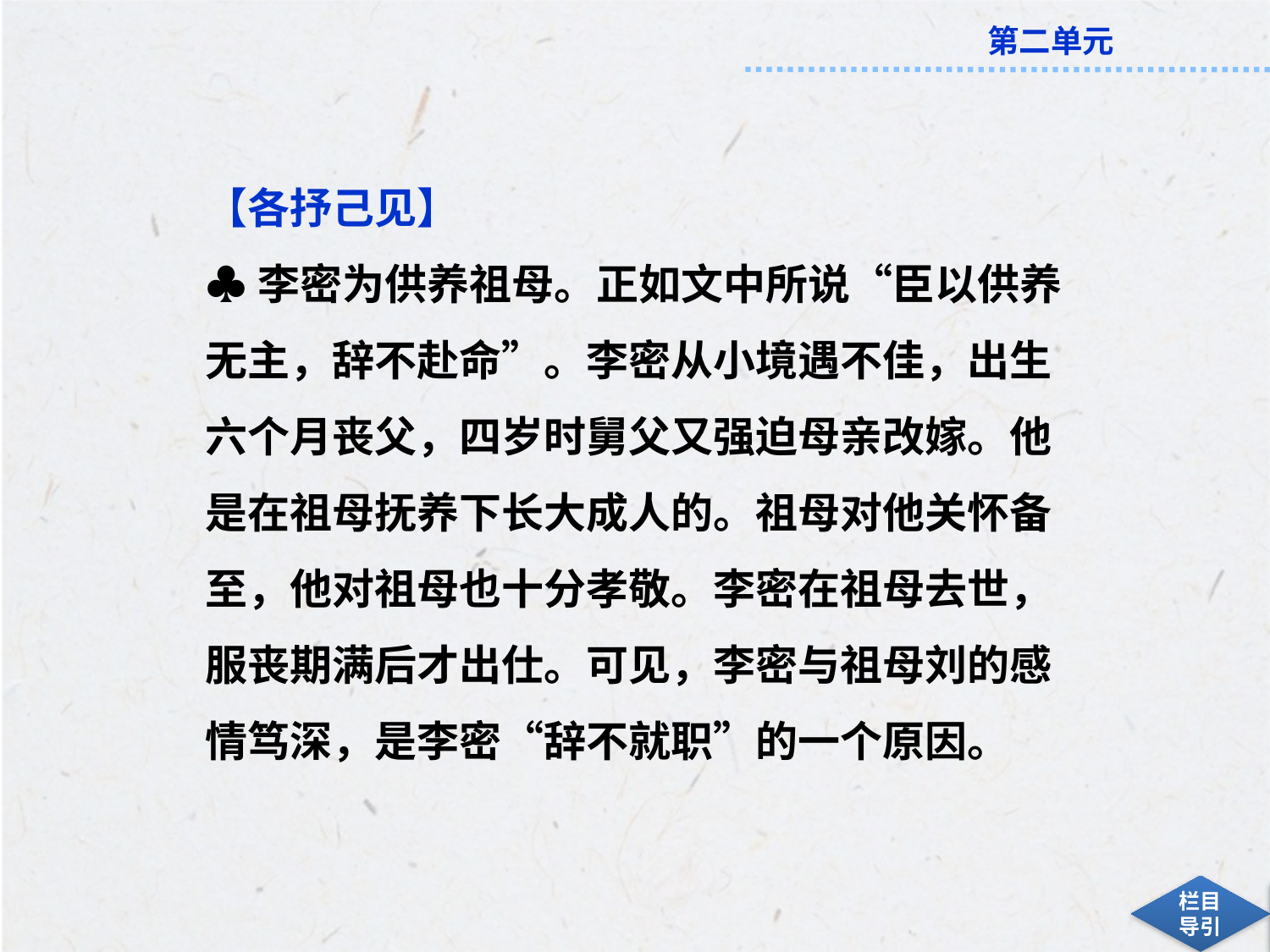

【各抒己见】
♣李密为供养祖母。正如文中所说“臣以供养无主，辞不赴命”。李密从小境遇不佳，出生六个月丧父，四岁时舅父又强迫母亲改嫁。他是在祖母抚养下长大成人的。祖母对他关怀备至，他对祖母也十分孝敬。李密在祖母去世，服丧期满后才出仕。可见，李密与祖母刘的感情笃深，是李密“辞不就职”的一个原因。